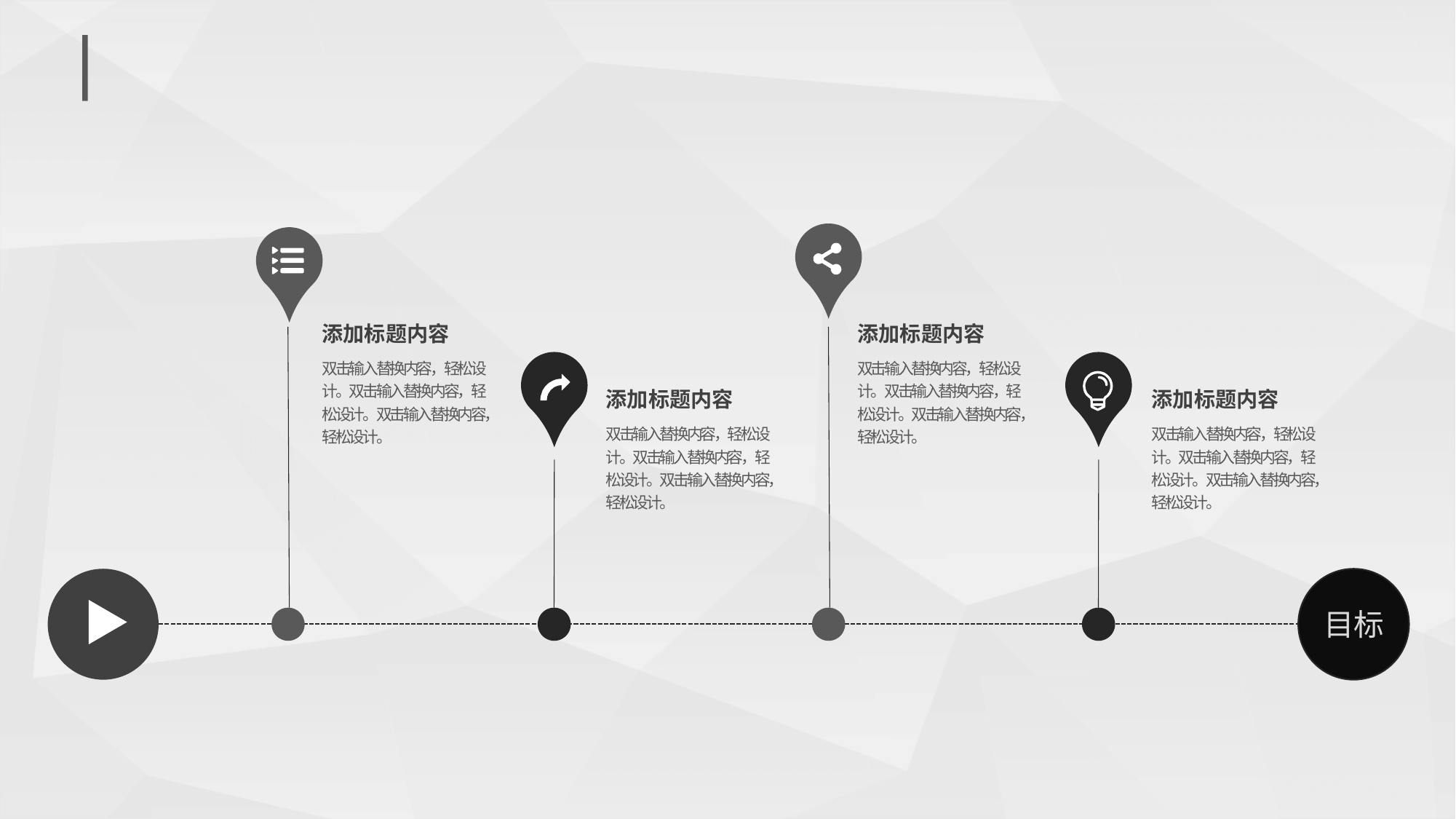

#

添加标题内容
双击输入替换内容，轻松设计。双击输入替换内容，轻松设计。双击输入替换内容，轻松设计。
添加标题内容
双击输入替换内容，轻松设计。双击输入替换内容，轻松设计。双击输入替换内容，轻松设计。

添加标题内容
双击输入替换内容，轻松设计。双击输入替换内容，轻松设计。双击输入替换内容，轻松设计。
添加标题内容
双击输入替换内容，轻松设计。双击输入替换内容，轻松设计。双击输入替换内容，轻松设计。

目标